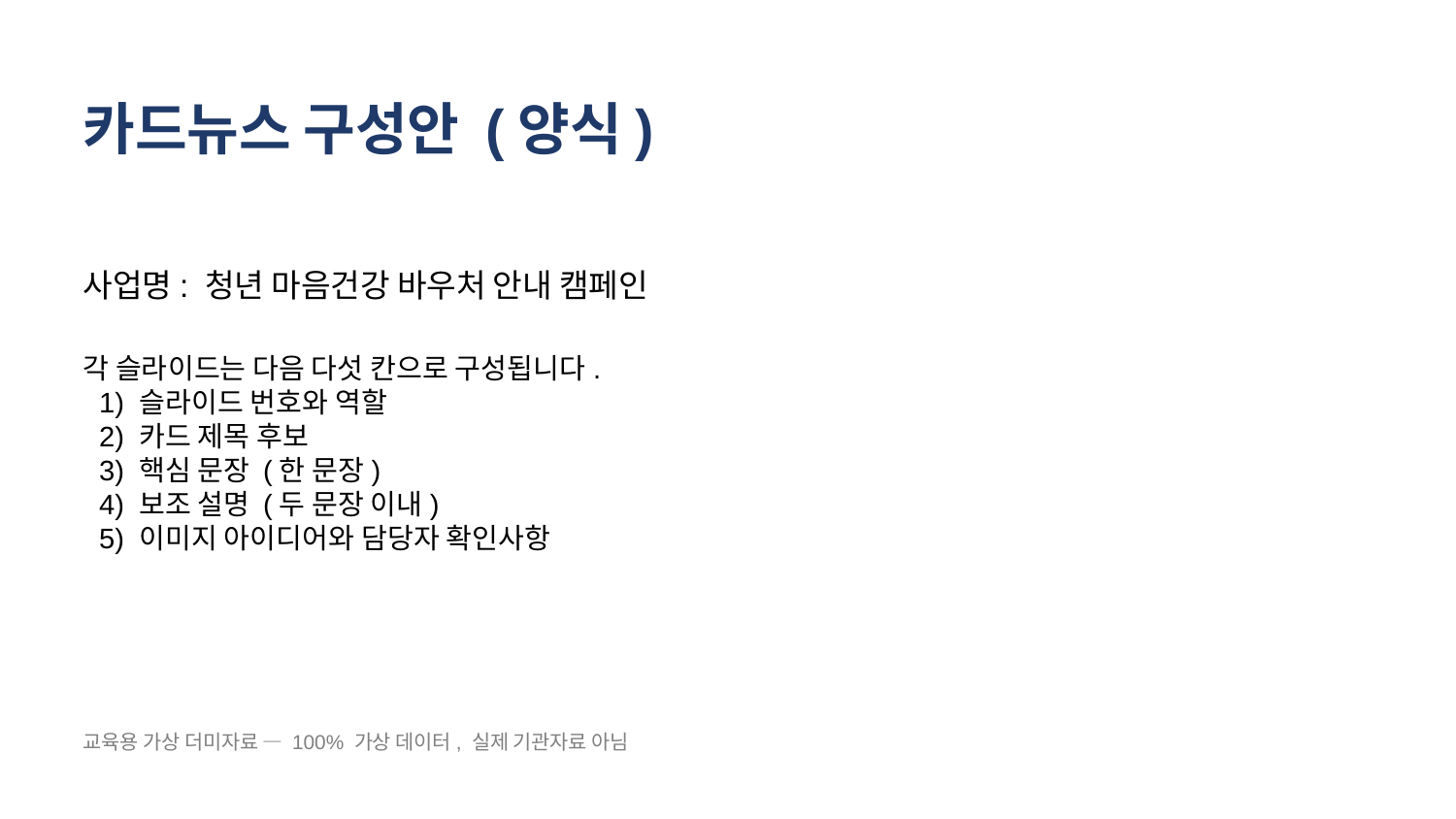

카드뉴스 구성안 (양식)
사업명: 청년 마음건강 바우처 안내 캠페인
각 슬라이드는 다음 다섯 칸으로 구성됩니다.
  1) 슬라이드 번호와 역할
  2) 카드 제목 후보
  3) 핵심 문장 (한 문장)
  4) 보조 설명 (두 문장 이내)
  5) 이미지 아이디어와 담당자 확인사항
교육용 가상 더미자료 — 100% 가상 데이터, 실제 기관자료 아님